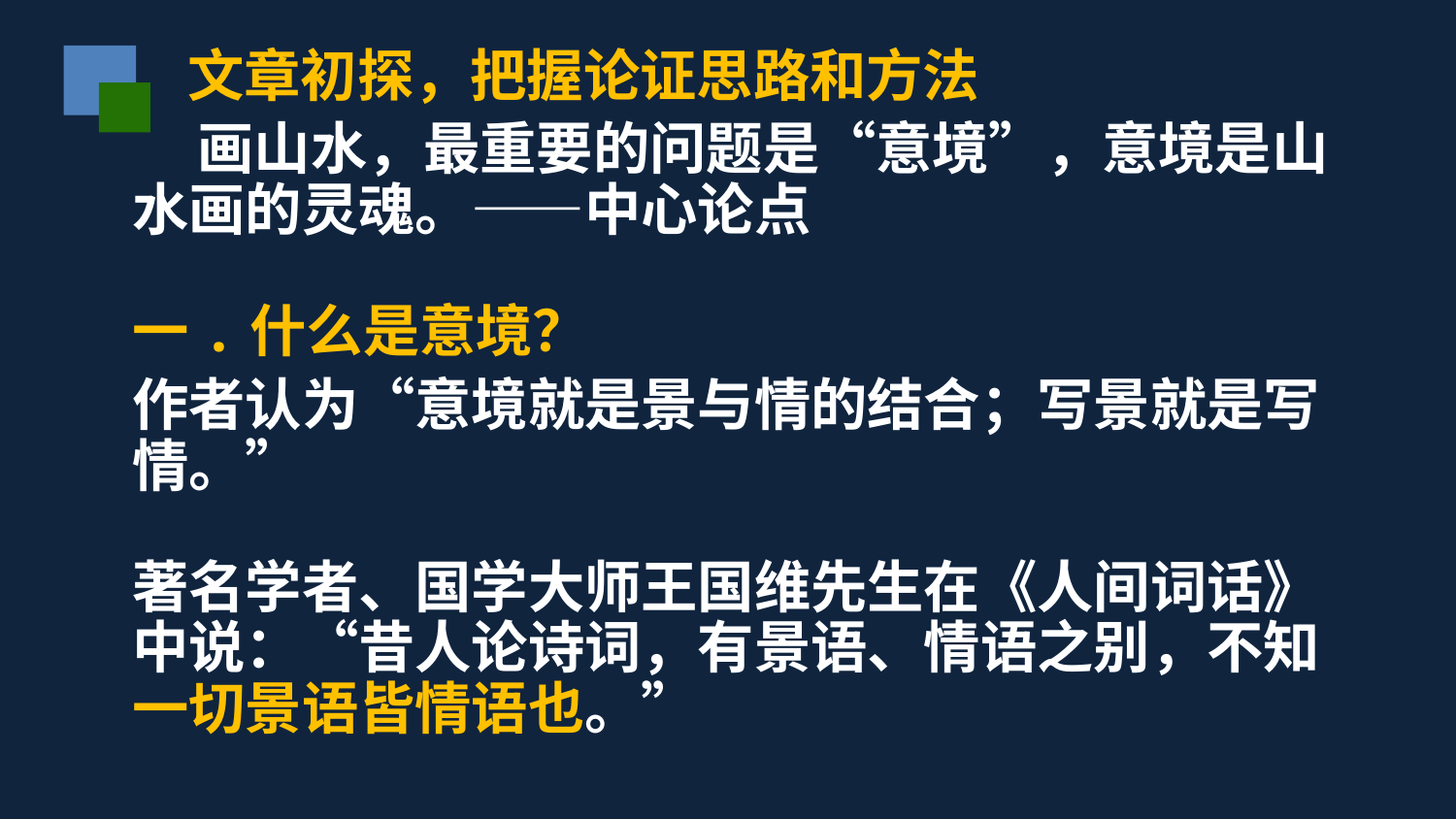

文章初探，把握论证思路和方法

    画山水，最重要的问题是“意境”，意境是山水画的灵魂。——中心论点

一.什么是意境？

作者认为“意境就是景与情的结合；写景就是写情。”

著名学者、国学大师王国维先生在《人间词话》中说：“昔人论诗词，有景语、情语之别，不知一切景语皆情语也。”